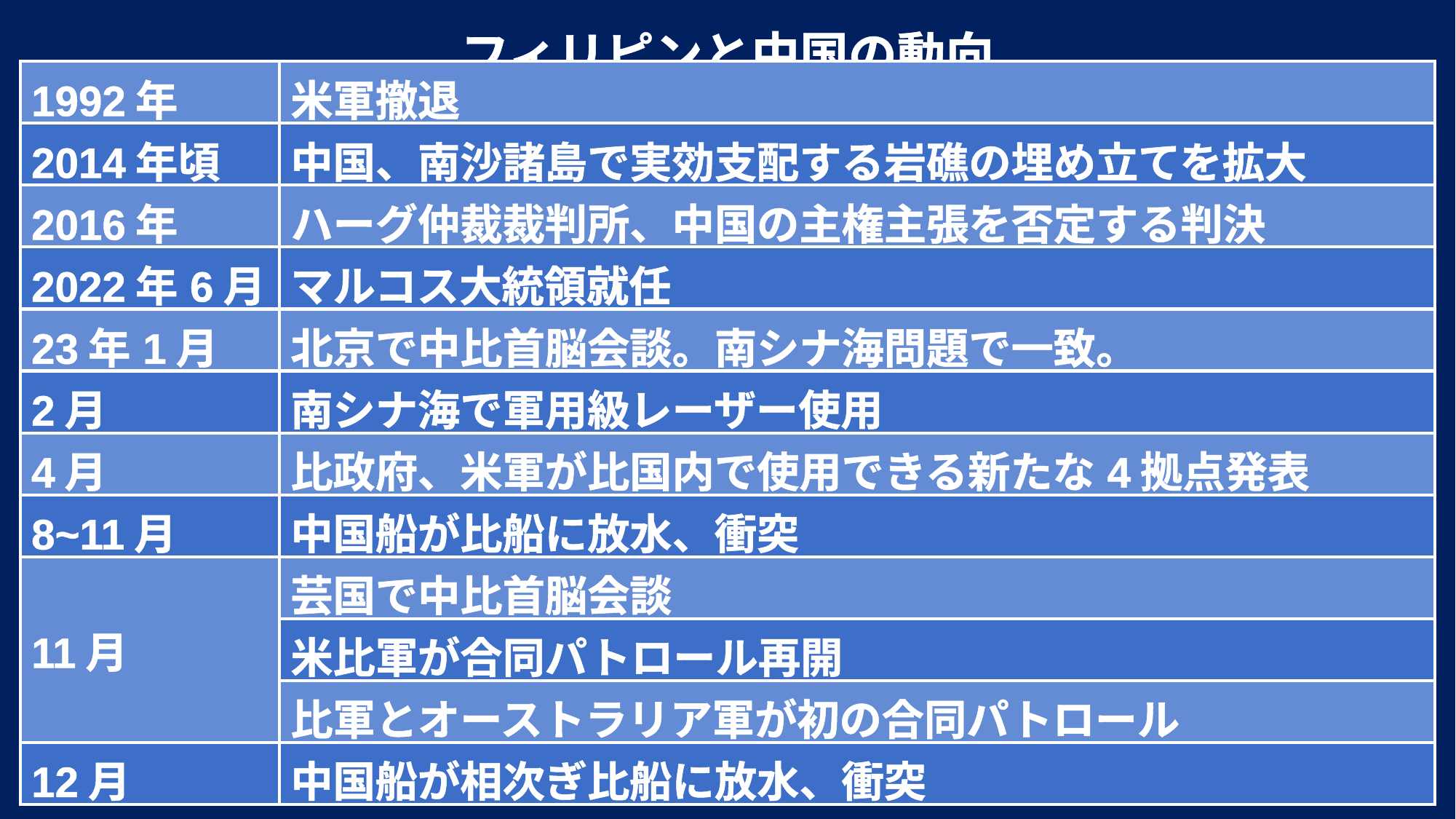

フィリピンと中国の動向
| 1992年 | 米軍撤退 |
| --- | --- |
| 2014年頃 | 中国、南沙諸島で実効支配する岩礁の埋め立てを拡大 |
| 2016年 | ハーグ仲裁裁判所、中国の主権主張を否定する判決 |
| 2022年6月 | マルコス大統領就任 |
| 23年1月 | 北京で中比首脳会談。南シナ海問題で一致。 |
| 2月 | 南シナ海で軍用級レーザー使用 |
| 4月 | 比政府、米軍が比国内で使用できる新たな4拠点発表 |
| 8~11月 | 中国船が比船に放水、衝突 |
| 11月 | 芸国で中比首脳会談 |
|  | 米比軍が合同パトロール再開 |
|  | 比軍とオーストラリア軍が初の合同パトロール |
| 12月 | 中国船が相次ぎ比船に放水、衝突 |